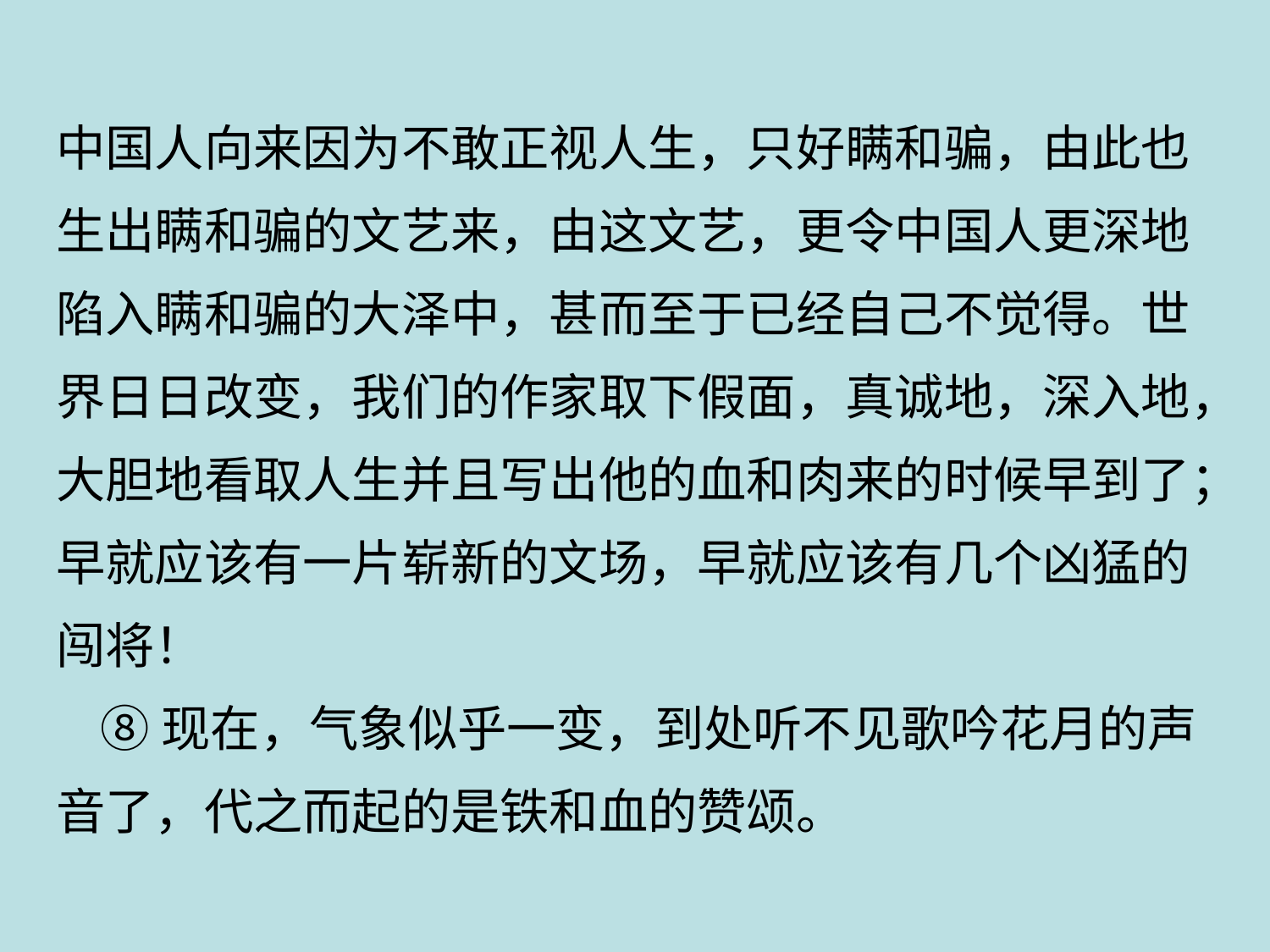

中国人向来因为不敢正视人生，只好瞒和骗，由此也生出瞒和骗的文艺来，由这文艺，更令中国人更深地陷入瞒和骗的大泽中，甚而至于已经自己不觉得。世界日日改变，我们的作家取下假面，真诚地，深入地，大胆地看取人生并且写出他的血和肉来的时候早到了；早就应该有一片崭新的文场，早就应该有几个凶猛的闯将！
    ⑧现在，气象似乎一变，到处听不见歌吟花月的声音了，代之而起的是铁和血的赞颂。